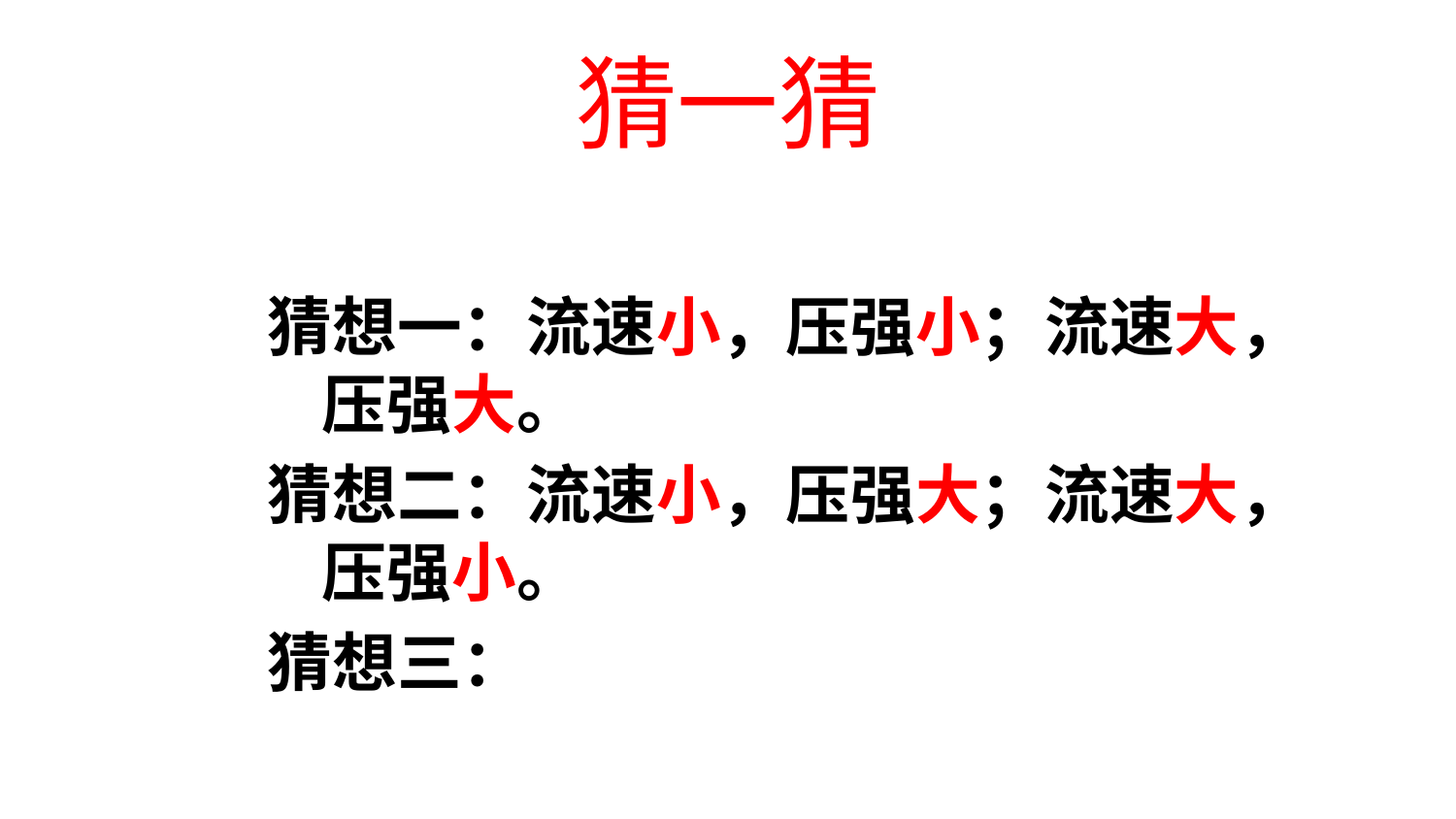

# 猜一猜
猜想一：流速小，压强小；流速大，压强大。
猜想二：流速小，压强大；流速大，压强小。
猜想三：